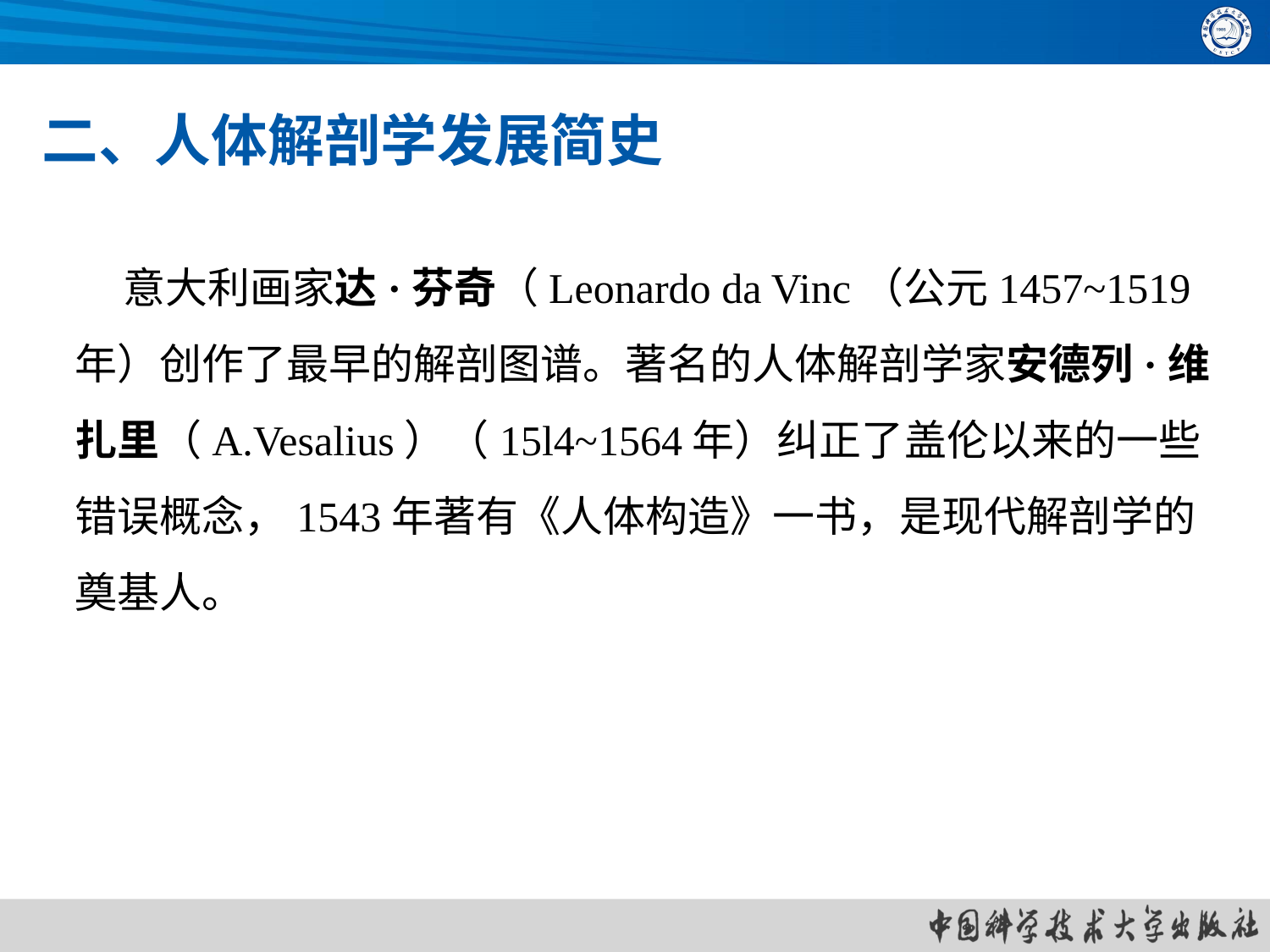

二、人体解剖学发展简史
    意大利画家达·芬奇（Leonardo da Vinc（公元1457~1519年）创作了最早的解剖图谱。著名的人体解剖学家安德列·维扎里（A.Vesalius）（15l4~1564年）纠正了盖伦以来的一些错误概念，1543年著有《人体构造》一书，是现代解剖学的奠基人。